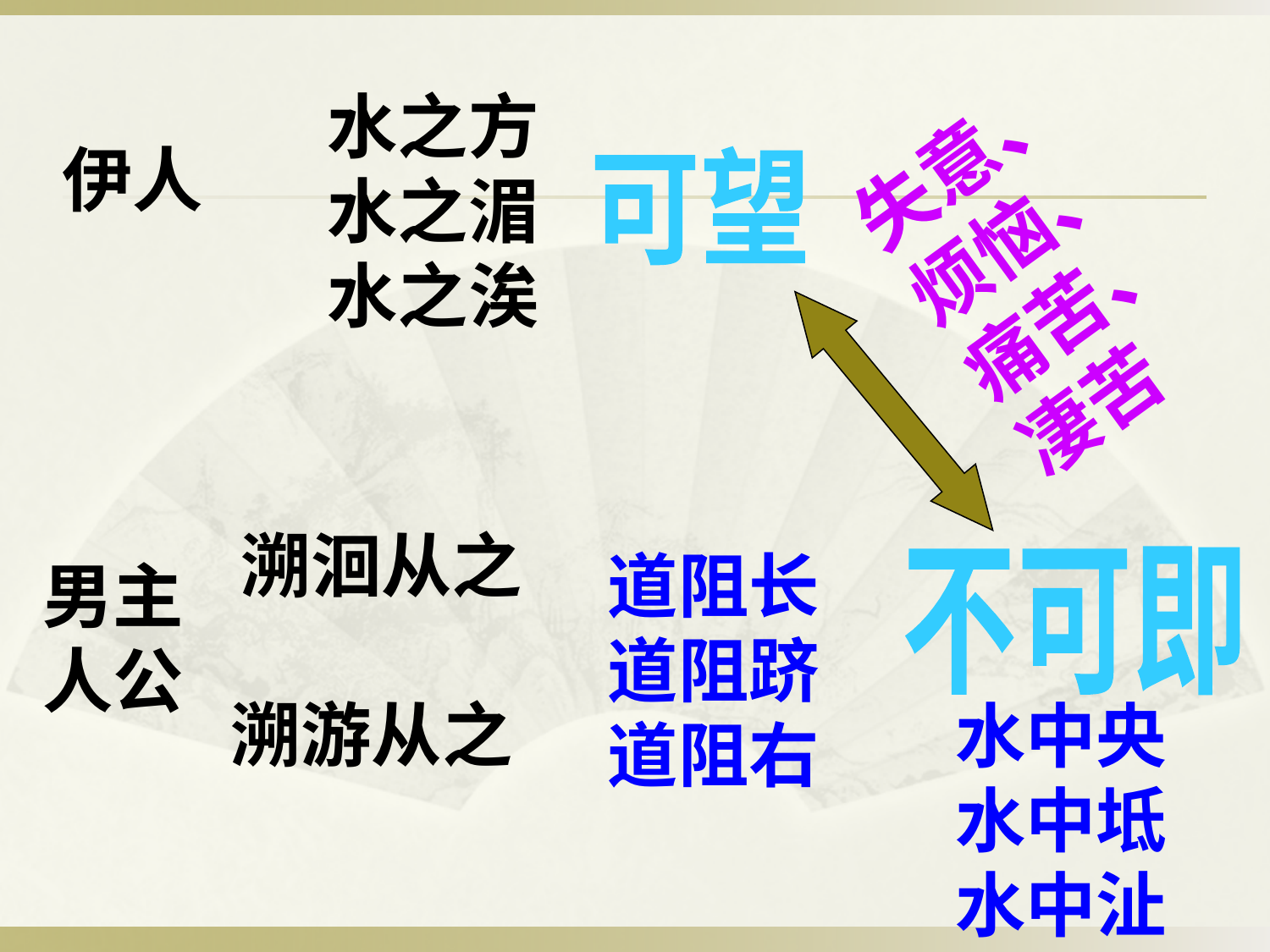

失意、
烦恼、
痛苦、
凄苦
水之方
水之湄
水之涘
伊人
可望

溯洄从之
道阻长
道阻跻
道阻右
男主
人公
不可即
溯游从之
水中央
水中坻
水中沚